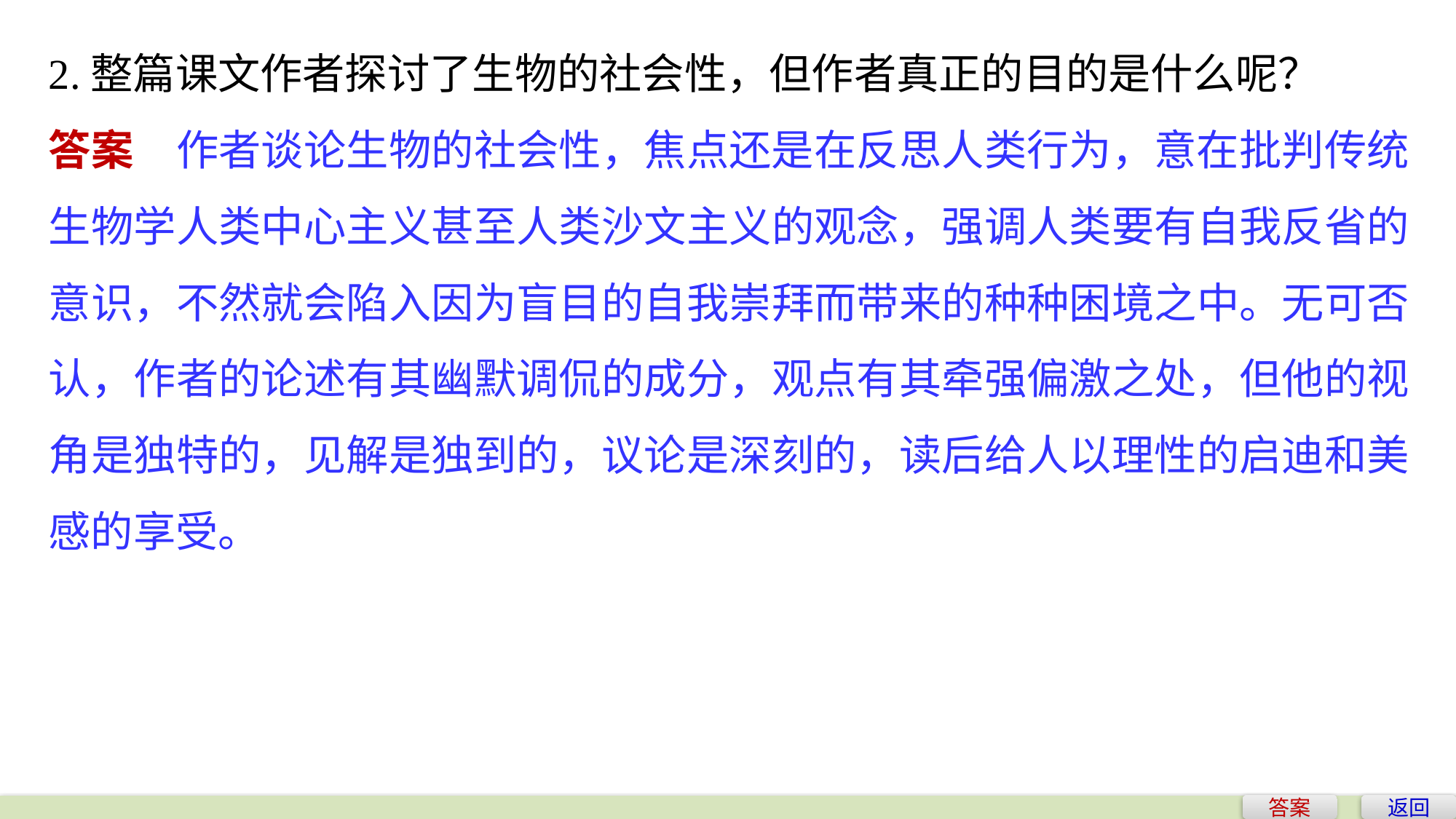

2.整篇课文作者探讨了生物的社会性，但作者真正的目的是什么呢？
答案　作者谈论生物的社会性，焦点还是在反思人类行为，意在批判传统生物学人类中心主义甚至人类沙文主义的观念，强调人类要有自我反省的意识，不然就会陷入因为盲目的自我崇拜而带来的种种困境之中。无可否认，作者的论述有其幽默调侃的成分，观点有其牵强偏激之处，但他的视角是独特的，见解是独到的，议论是深刻的，读后给人以理性的启迪和美感的享受。
答案
返回